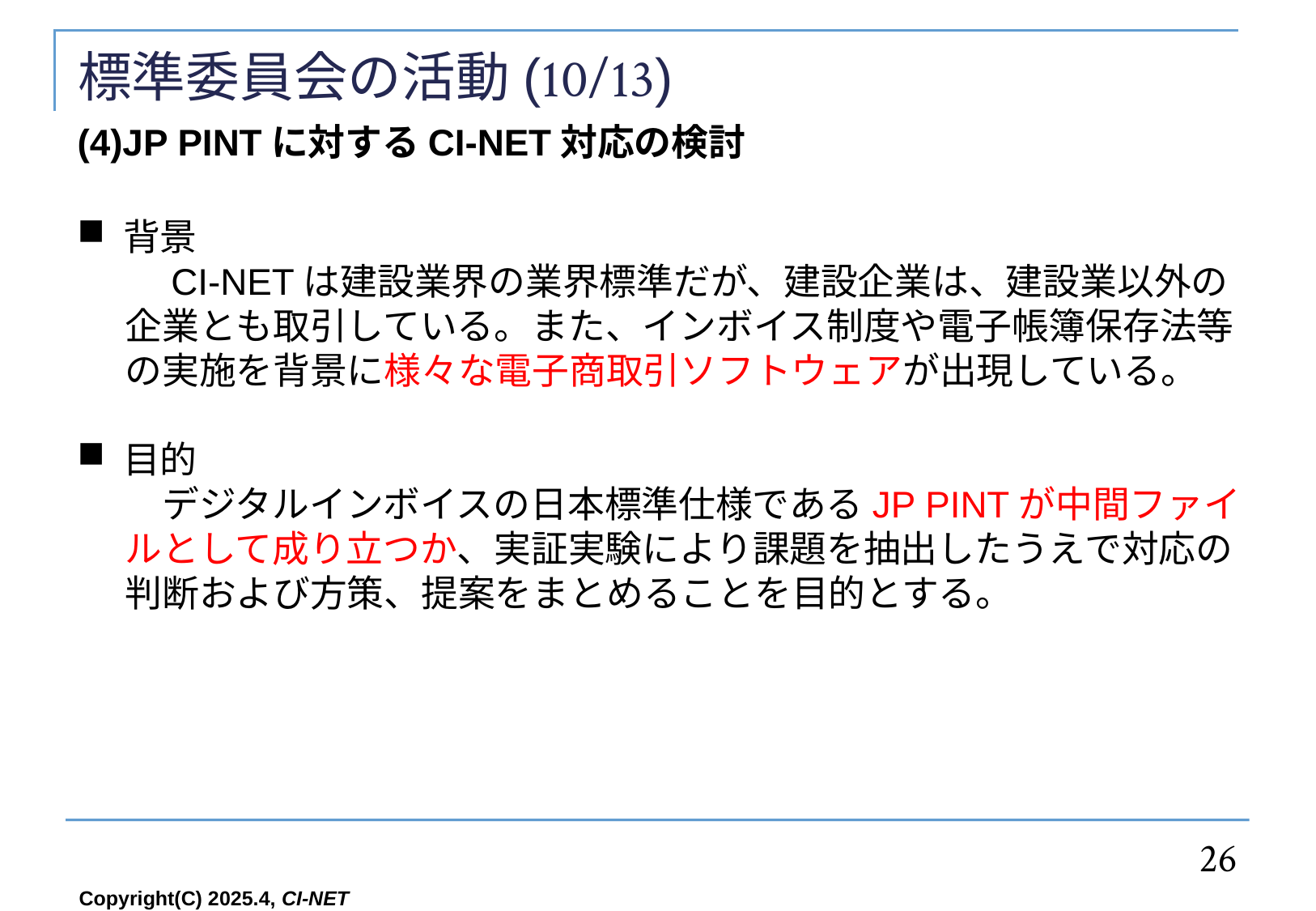

# 標準委員会の活動(10/13)
(4)JP PINTに対するCI-NET対応の検討

背景
　CI-NETは建設業界の業界標準だが、建設企業は、建設業以外の企業とも取引している。また、インボイス制度や電子帳簿保存法等の実施を背景に様々な電子商取引ソフトウェアが出現している。

目的
　デジタルインボイスの日本標準仕様であるJP PINTが中間ファイルとして成り立つか、実証実験により課題を抽出したうえで対応の判断および方策、提案をまとめることを目的とする。
26